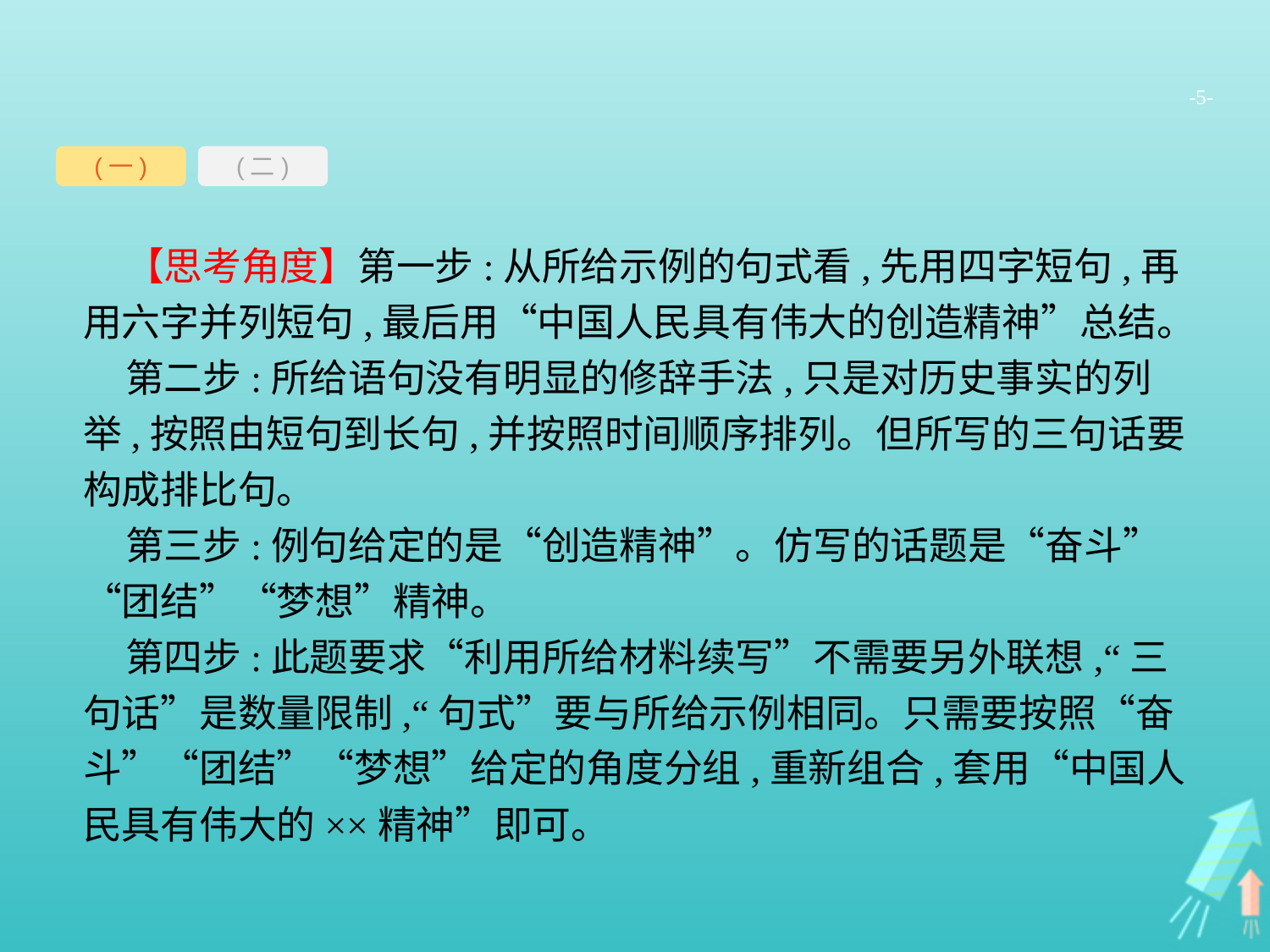

-5-
(一)
(二)
【思考角度】第一步:从所给示例的句式看,先用四字短句,再用六字并列短句,最后用“中国人民具有伟大的创造精神”总结。
第二步:所给语句没有明显的修辞手法,只是对历史事实的列举,按照由短句到长句,并按照时间顺序排列。但所写的三句话要构成排比句。
第三步:例句给定的是“创造精神”。仿写的话题是“奋斗”“团结”“梦想”精神。
第四步:此题要求“利用所给材料续写”不需要另外联想,“三句话”是数量限制,“句式”要与所给示例相同。只需要按照“奋斗”“团结”“梦想”给定的角度分组,重新组合,套用“中国人民具有伟大的××精神”即可。